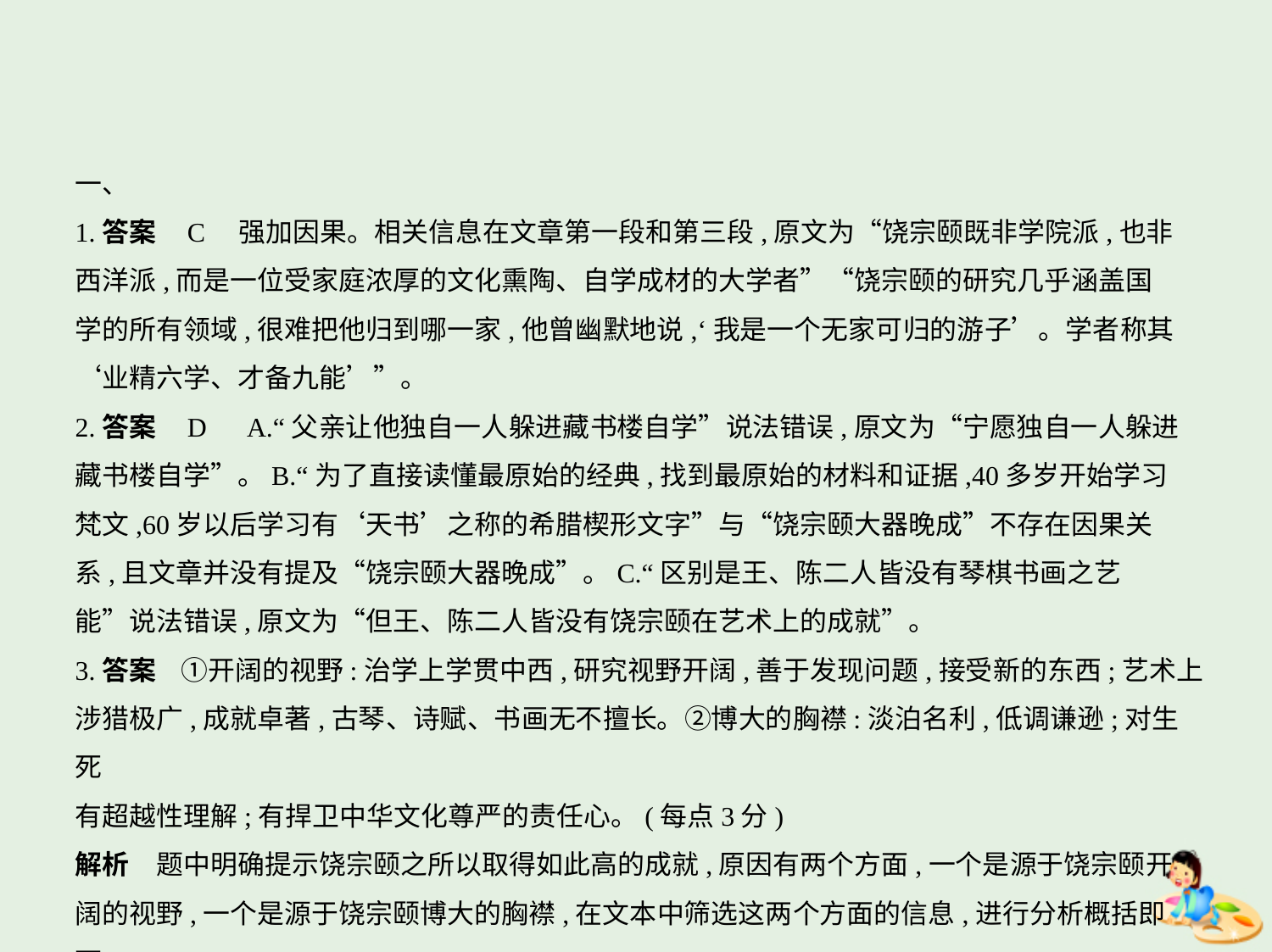

一、
1.答案    C　强加因果。相关信息在文章第一段和第三段,原文为“饶宗颐既非学院派,也非
西洋派,而是一位受家庭浓厚的文化熏陶、自学成材的大学者”“饶宗颐的研究几乎涵盖国
学的所有领域,很难把他归到哪一家,他曾幽默地说,‘我是一个无家可归的游子’。学者称其
‘业精六学、才备九能’”。
2.答案    D　A.“父亲让他独自一人躲进藏书楼自学”说法错误,原文为“宁愿独自一人躲进
藏书楼自学”。B.“为了直接读懂最原始的经典,找到最原始的材料和证据,40多岁开始学习
梵文,60岁以后学习有‘天书’之称的希腊楔形文字”与“饶宗颐大器晚成”不存在因果关
系,且文章并没有提及“饶宗颐大器晚成”。C.“区别是王、陈二人皆没有琴棋书画之艺
能”说法错误,原文为“但王、陈二人皆没有饶宗颐在艺术上的成就”。
3.答案    ①开阔的视野:治学上学贯中西,研究视野开阔,善于发现问题,接受新的东西;艺术上
涉猎极广,成就卓著,古琴、诗赋、书画无不擅长。②博大的胸襟:淡泊名利,低调谦逊;对生死
有超越性理解;有捍卫中华文化尊严的责任心。(每点3分)
解析　题中明确提示饶宗颐之所以取得如此高的成就,原因有两个方面,一个是源于饶宗颐开
阔的视野,一个是源于饶宗颐博大的胸襟,在文本中筛选这两个方面的信息,进行分析概括即可。